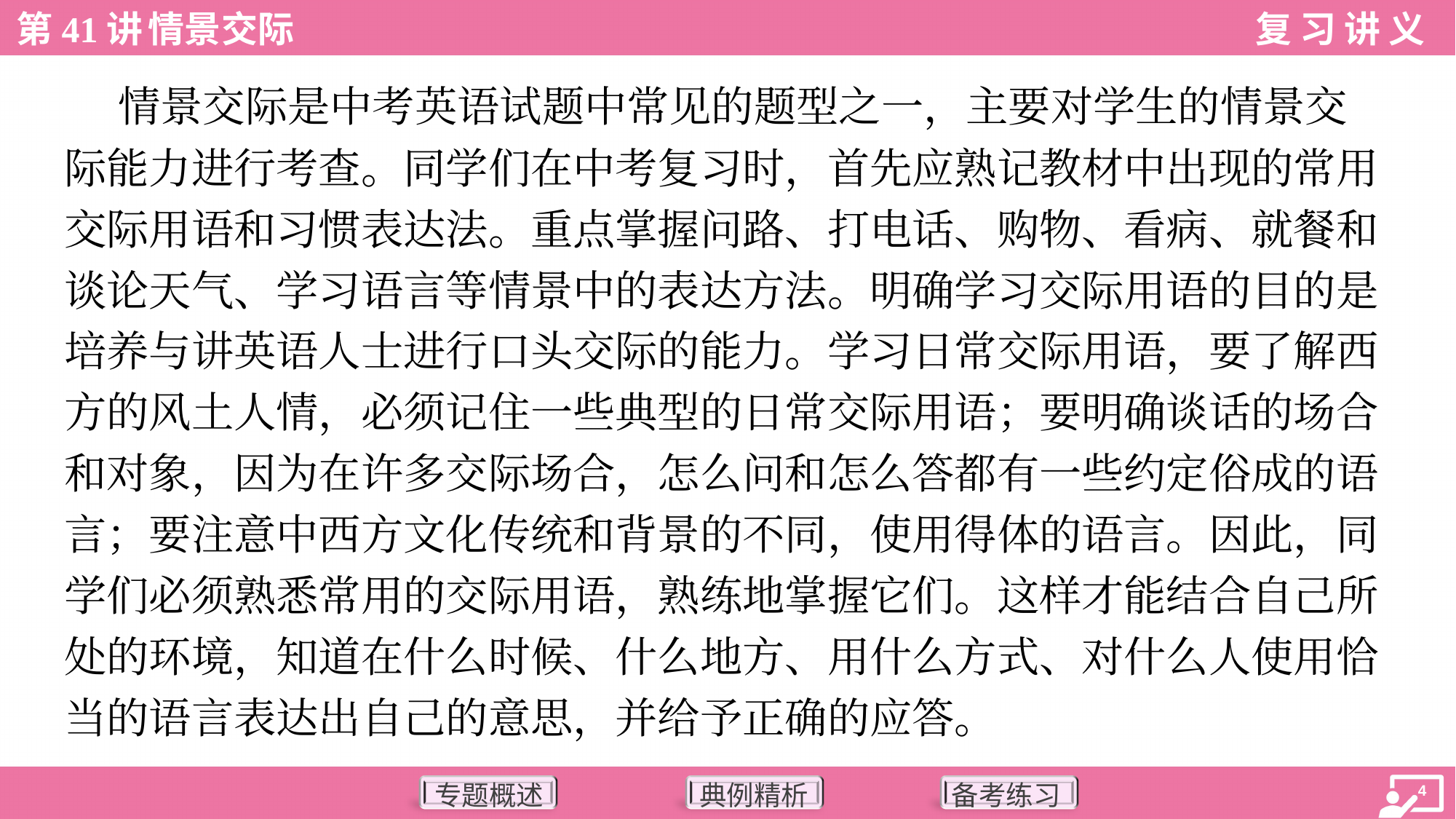

情景交际是中考英语试题中常见的题型之一，主要对学生的情景交
际能力进行考查。同学们在中考复习时，首先应熟记教材中出现的常用
交际用语和习惯表达法。重点掌握问路、打电话、购物、看病、就餐和
谈论天气、学习语言等情景中的表达方法。明确学习交际用语的目的是
培养与讲英语人士进行口头交际的能力。学习日常交际用语，要了解西
方的风土人情，必须记住一些典型的日常交际用语；要明确谈话的场合
和对象，因为在许多交际场合，怎么问和怎么答都有一些约定俗成的语
言；要注意中西方文化传统和背景的不同，使用得体的语言。因此，同
学们必须熟悉常用的交际用语，熟练地掌握它们。这样才能结合自己所
处的环境，知道在什么时候、什么地方、用什么方式、对什么人使用恰
当的语言表达出自己的意思，并给予正确的应答。